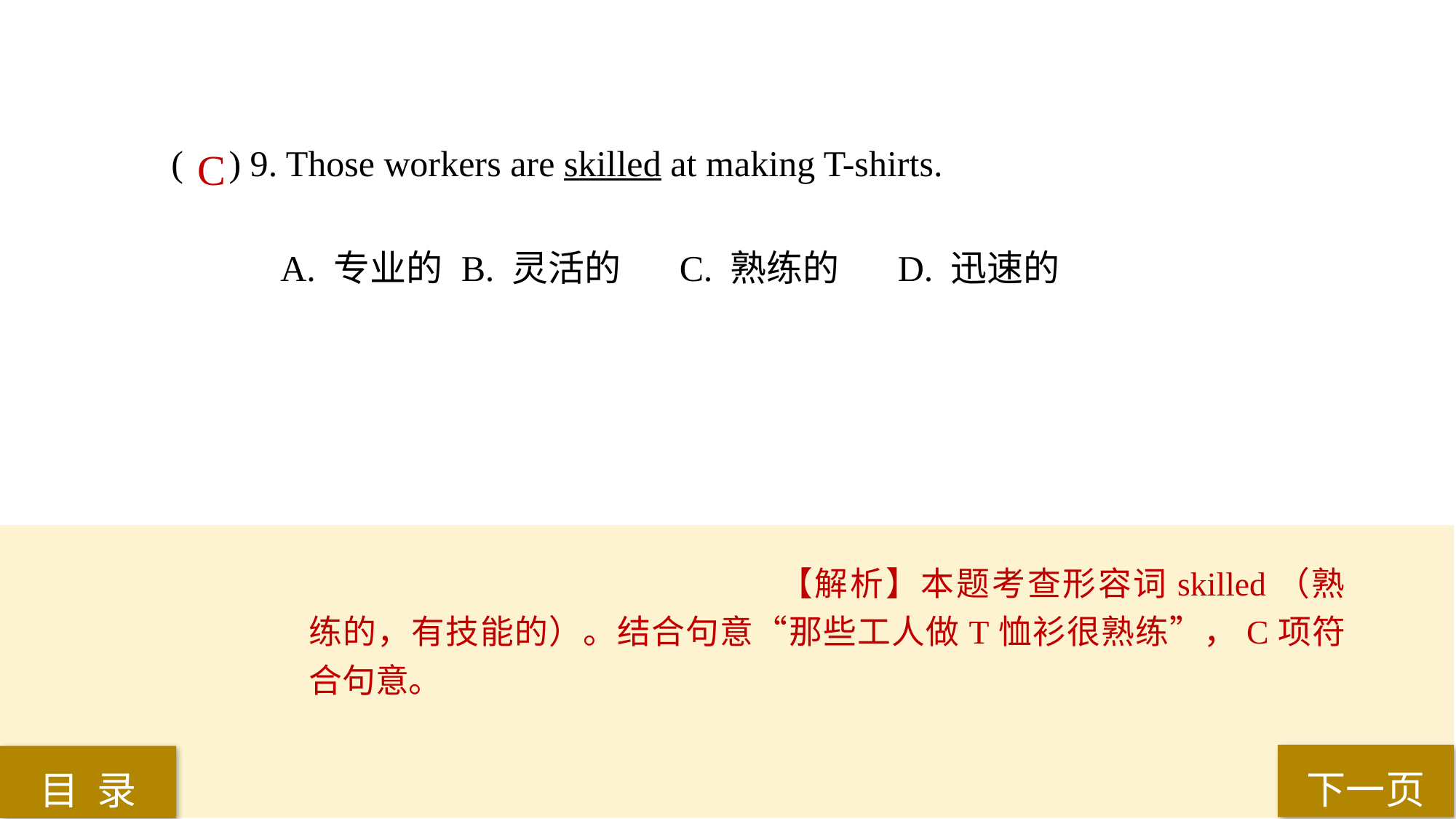

(     ) 9. Those workers are skilled at making T-shirts.

A. 专业的	 B. 灵活的	 C. 熟练的	 D. 迅速的
C
【解析】本题考查形容词skilled（熟练的，有技能的）。结合句意“那些工人做T恤衫很熟练”，C项符合句意。